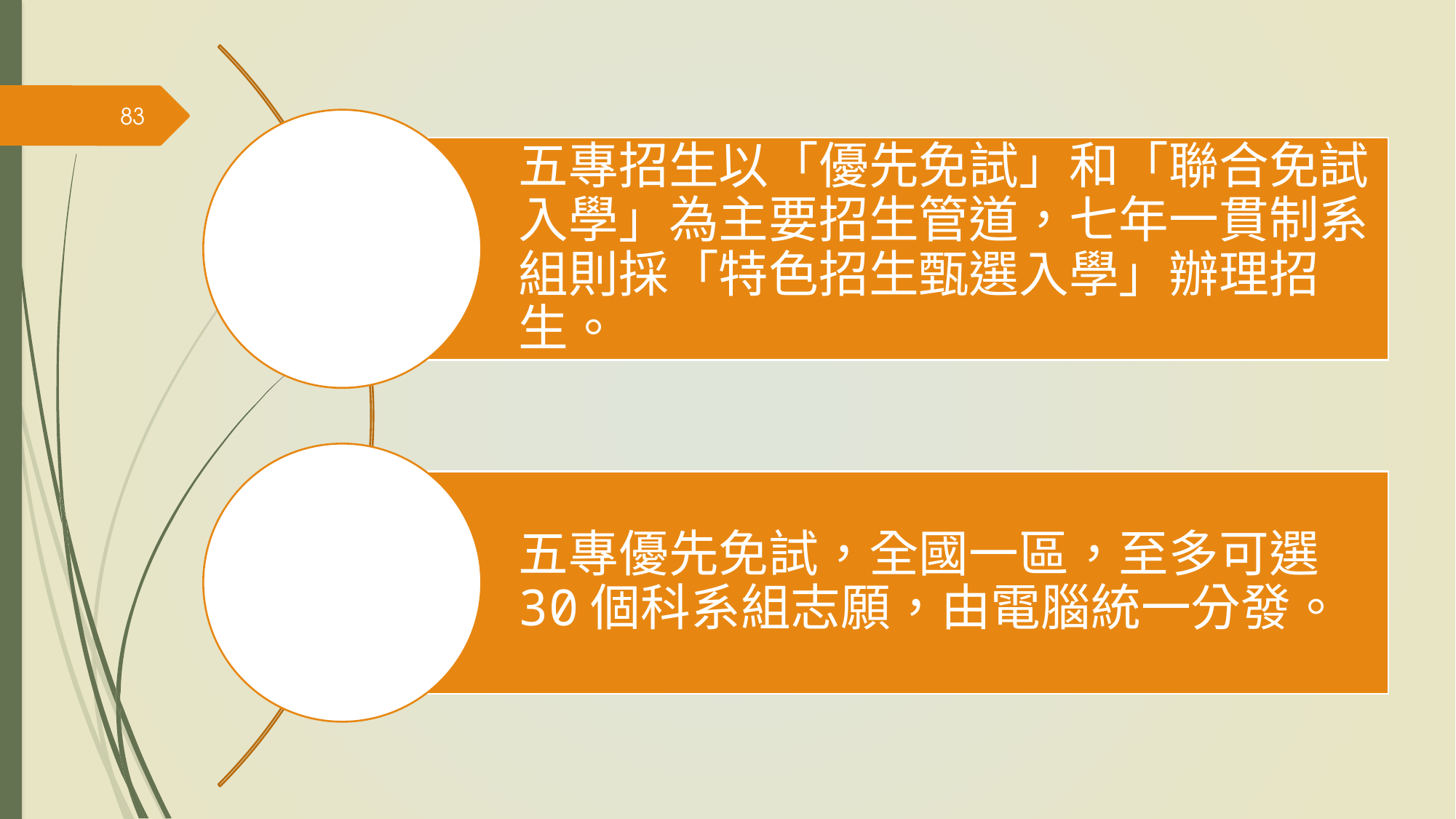

五專招生以「優先免試」和「聯合免試入學」為主要招生管道，七年一貫制系組則採「特色招生甄選入學」辦理招生。
五專優先免試，全國一區，至多可選30個科系組志願，由電腦統一分發。
83